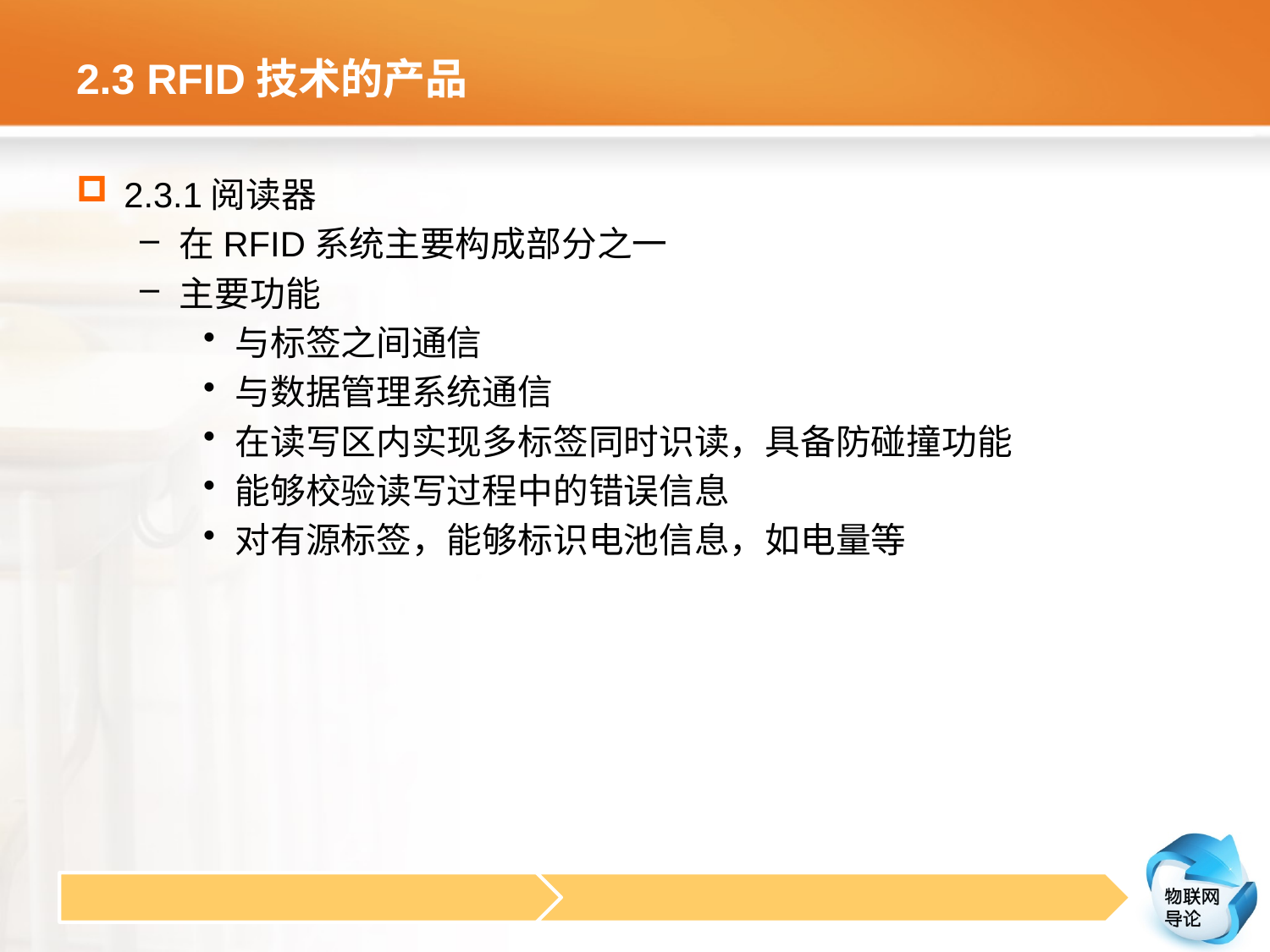

# 2.3 RFID技术的产品
2.3.1阅读器
在RFID系统主要构成部分之一
主要功能
与标签之间通信
与数据管理系统通信
在读写区内实现多标签同时识读，具备防碰撞功能
能够校验读写过程中的错误信息
对有源标签，能够标识电池信息，如电量等